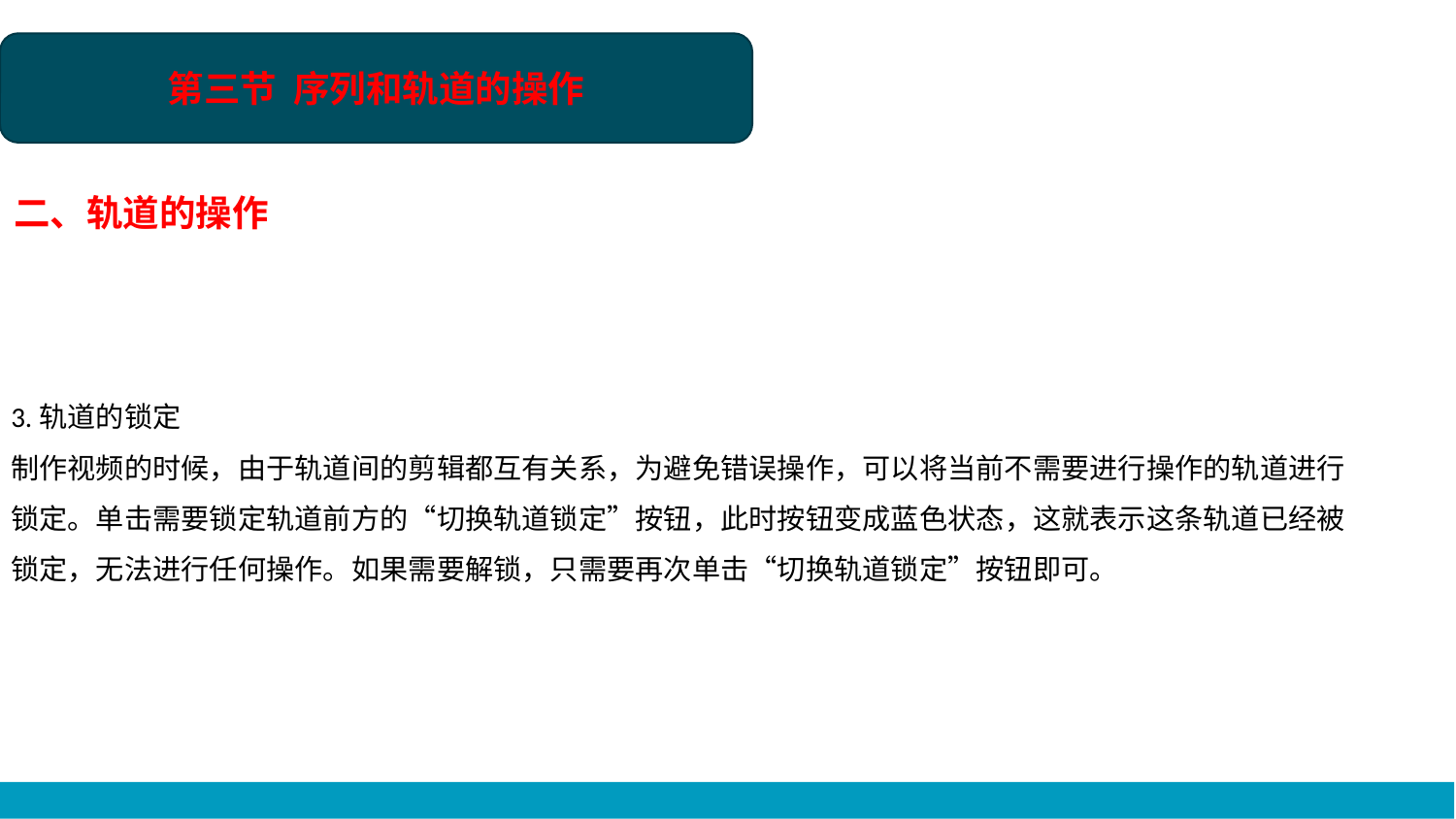

第三节  序列和轨道的操作
二、轨道的操作
3.轨道的锁定
制作视频的时候，由于轨道间的剪辑都互有关系，为避免错误操作，可以将当前不需要进行操作的轨道进行锁定。单击需要锁定轨道前方的“切换轨道锁定”按钮，此时按钮变成蓝色状态，这就表示这条轨道已经被锁定，无法进行任何操作。如果需要解锁，只需要再次单击“切换轨道锁定”按钮即可。